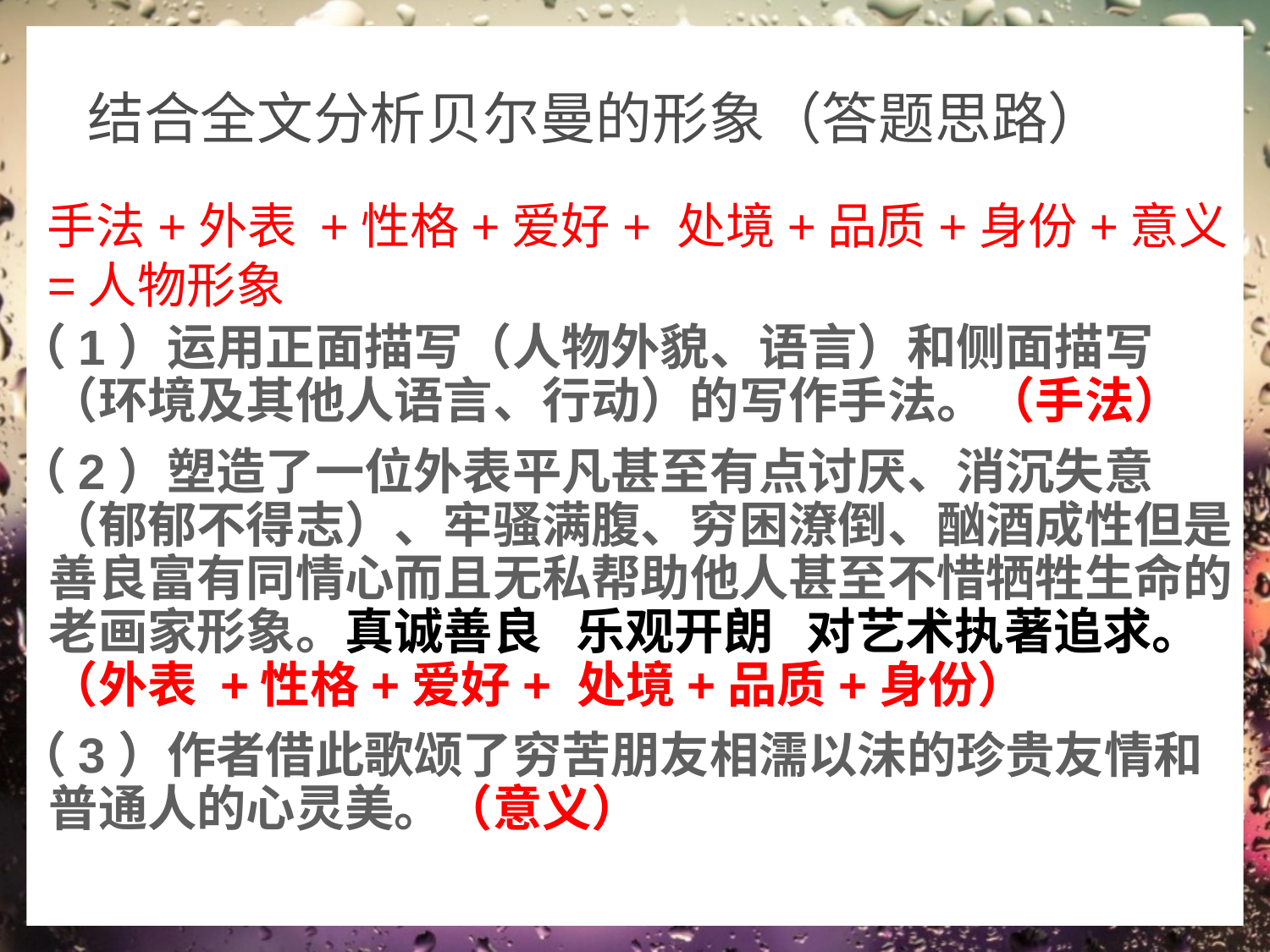

结合全文分析贝尔曼的形象（答题思路）
手法+外表 +性格+爱好+ 处境+品质+身份+意义=人物形象
（1）运用正面描写（人物外貌、语言）和侧面描写（环境及其他人语言、行动）的写作手法。（手法）
（2）塑造了一位外表平凡甚至有点讨厌、消沉失意（郁郁不得志）、牢骚满腹、穷困潦倒、酗酒成性但是善良富有同情心而且无私帮助他人甚至不惜牺牲生命的老画家形象。真诚善良   乐观开朗   对艺术执著追求。 （外表 +性格+爱好+ 处境+品质+身份）
（3）作者借此歌颂了穷苦朋友相濡以沬的珍贵友情和普通人的心灵美。（意义）